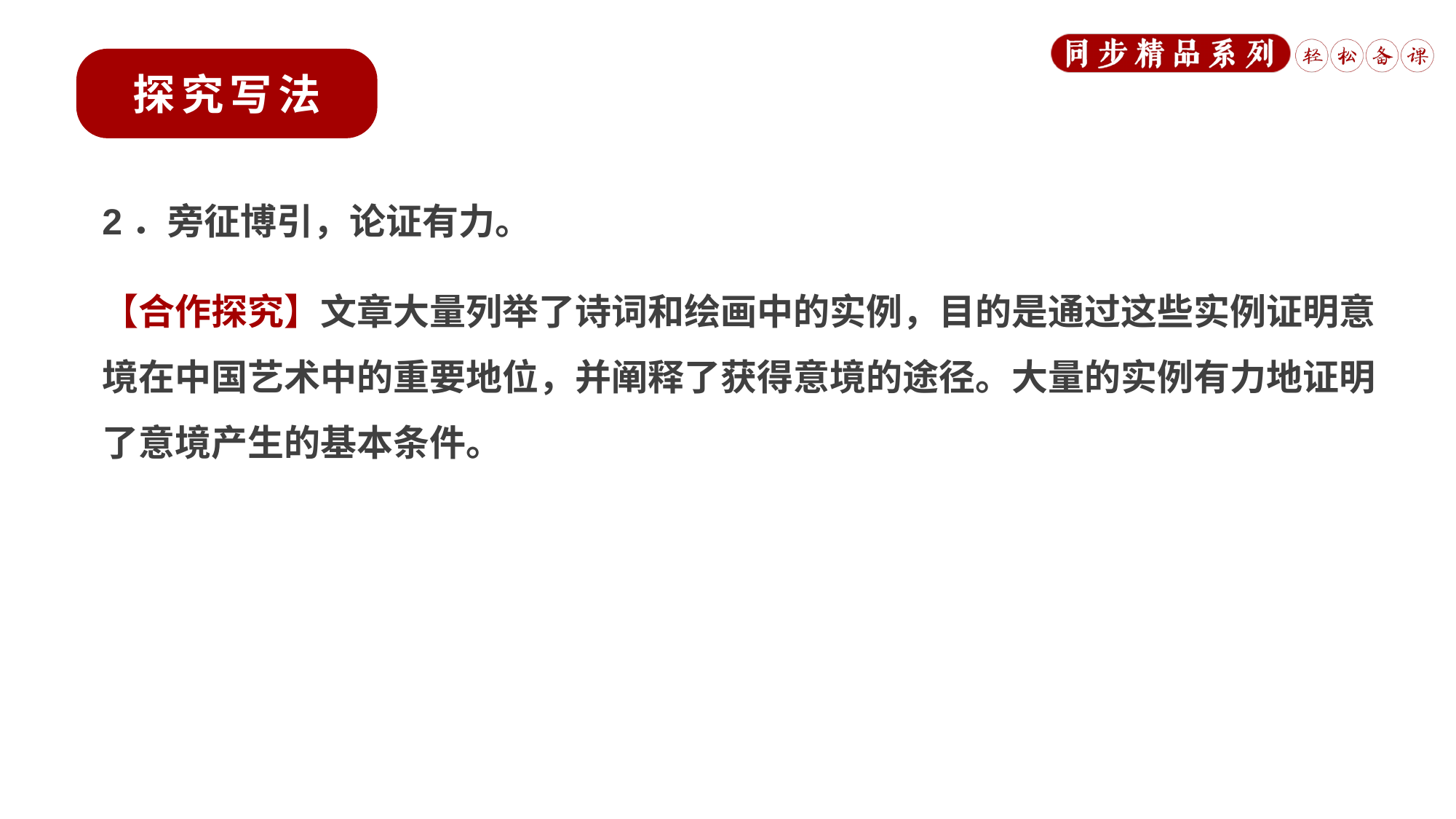

2．旁征博引，论证有力。
【合作探究】文章大量列举了诗词和绘画中的实例，目的是通过这些实例证明意境在中国艺术中的重要地位，并阐释了获得意境的途径。大量的实例有力地证明了意境产生的基本条件。